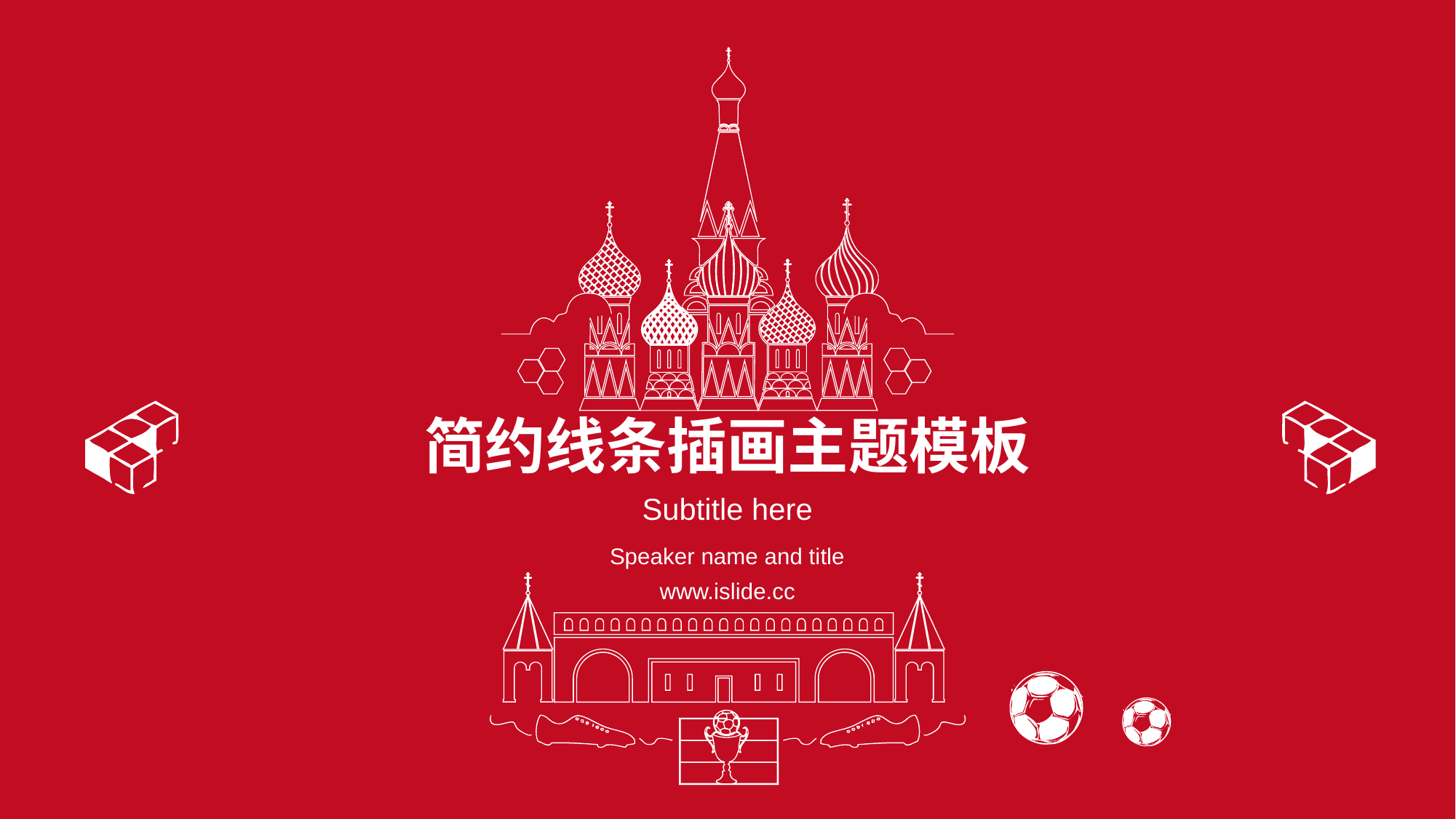

# 简约线条插画主题模板
Subtitle here
Speaker name and title
www.islide.cc